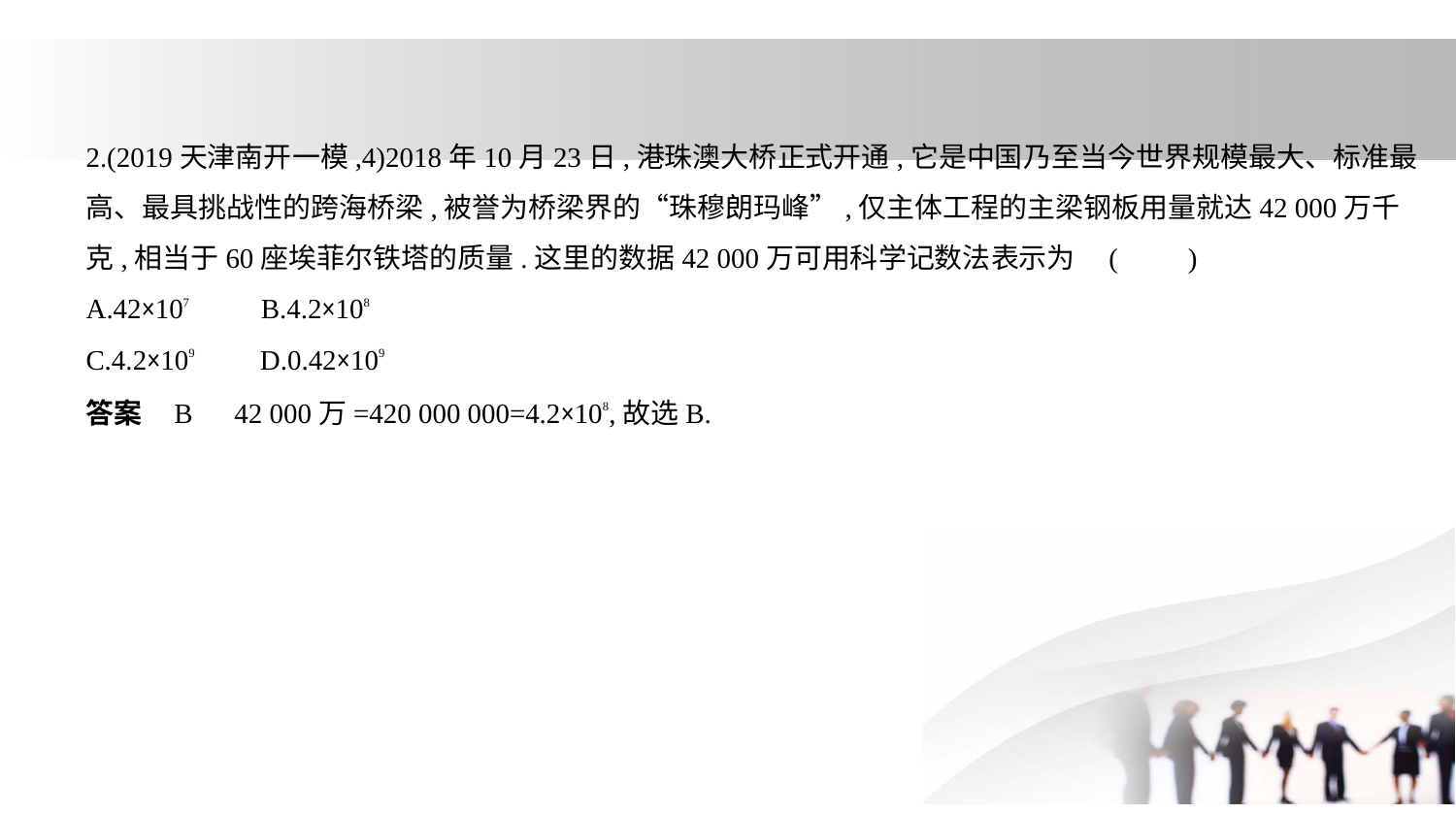

2.(2019天津南开一模,4)2018年10月23日,港珠澳大桥正式开通,它是中国乃至当今世界规模最大、标准最
高、最具挑战性的跨海桥梁,被誉为桥梁界的“珠穆朗玛峰”,仅主体工程的主梁钢板用量就达42 000万千
克,相当于60座埃菲尔铁塔的质量.这里的数据42 000万可用科学记数法表示为 (　　)
A.42×107　     B.4.2×108
C.4.2×109　    D.0.42×109
答案    B　42 000万=420 000 000=4.2×108,故选B.